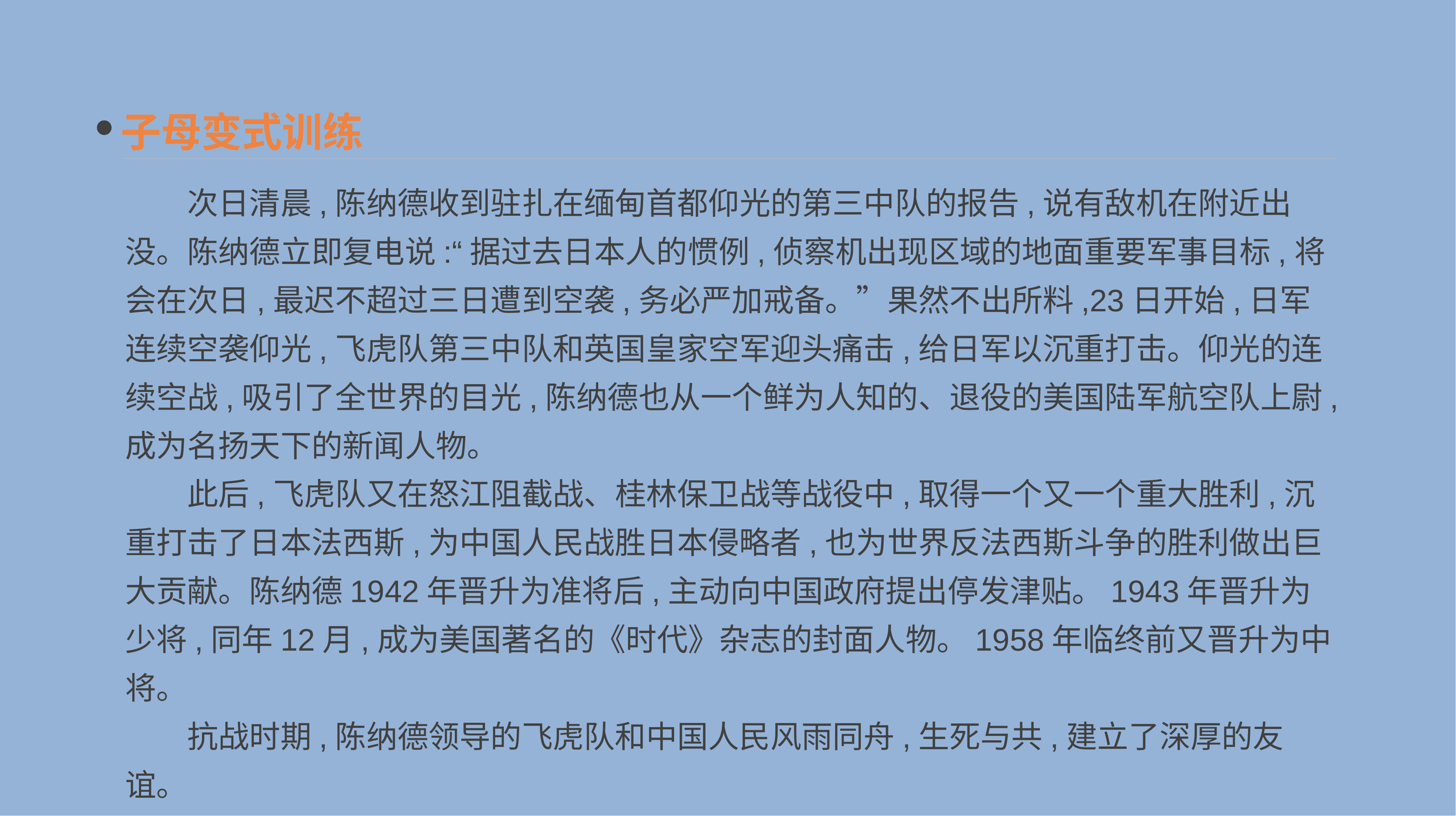

子母变式训练

　　次日清晨,陈纳德收到驻扎在缅甸首都仰光的第三中队的报告,说有敌机在附近出没。陈纳德立即复电说:“据过去日本人的惯例,侦察机出现区域的地面重要军事目标,将会在次日,最迟不超过三日遭到空袭,务必严加戒备。”果然不出所料,23日开始,日军连续空袭仰光,飞虎队第三中队和英国皇家空军迎头痛击,给日军以沉重打击。仰光的连续空战,吸引了全世界的目光,陈纳德也从一个鲜为人知的、退役的美国陆军航空队上尉,成为名扬天下的新闻人物。
　　此后,飞虎队又在怒江阻截战、桂林保卫战等战役中,取得一个又一个重大胜利,沉重打击了日本法西斯,为中国人民战胜日本侵略者,也为世界反法西斯斗争的胜利做出巨大贡献。陈纳德1942年晋升为准将后,主动向中国政府提出停发津贴。1943年晋升为少将,同年12月,成为美国著名的《时代》杂志的封面人物。1958年临终前又晋升为中将。
　　抗战时期,陈纳德领导的飞虎队和中国人民风雨同舟,生死与共,建立了深厚的友谊。